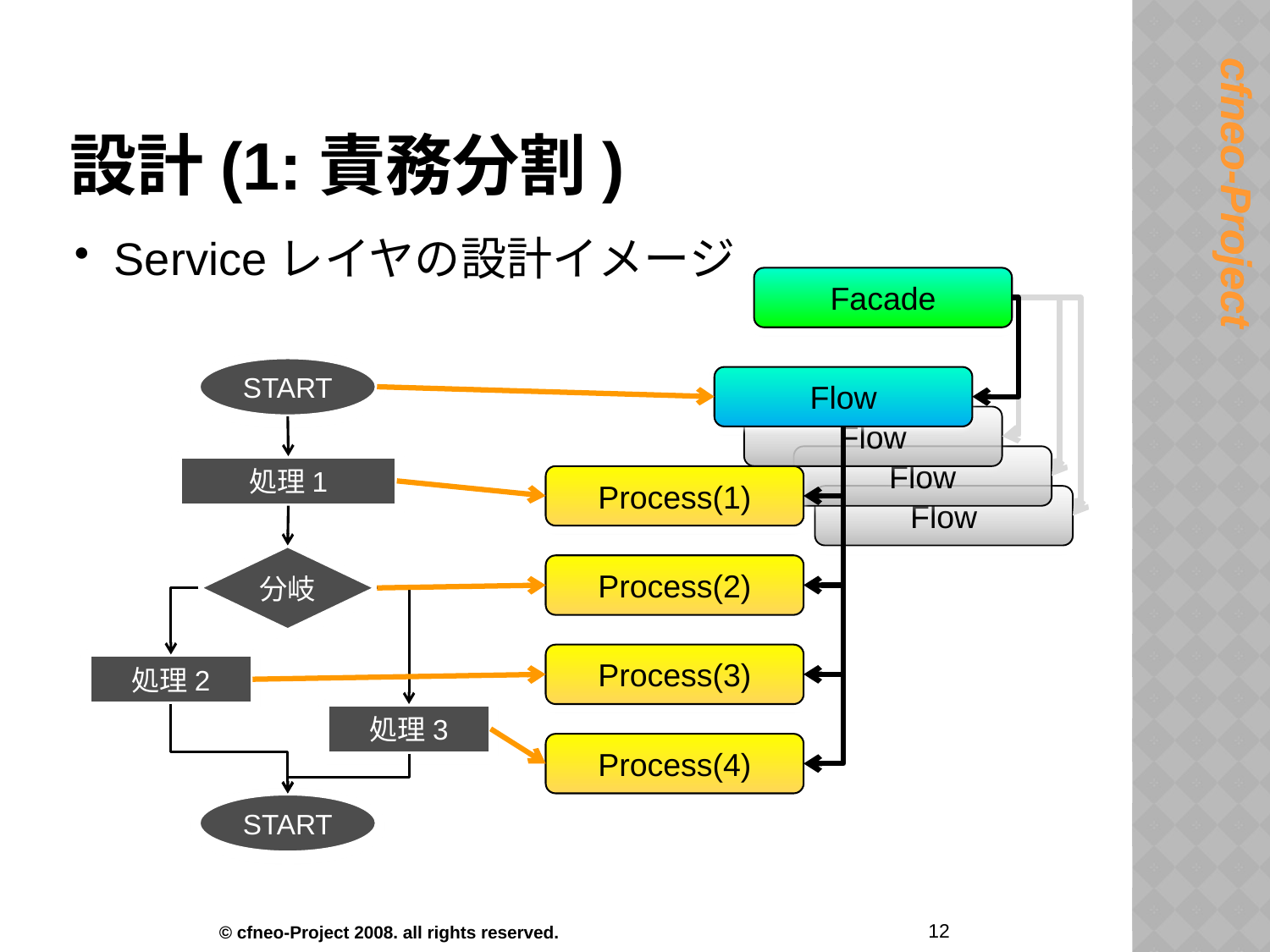

# 設計(1:責務分割)
Serviceレイヤの設計イメージ
Facade
START
Flow
Flow
Flow
処理1
Process(1)
Flow
分岐
Process(2)
Process(3)
処理2
処理3
Process(4)
START
12
© cfneo-Project 2008. all rights reserved.